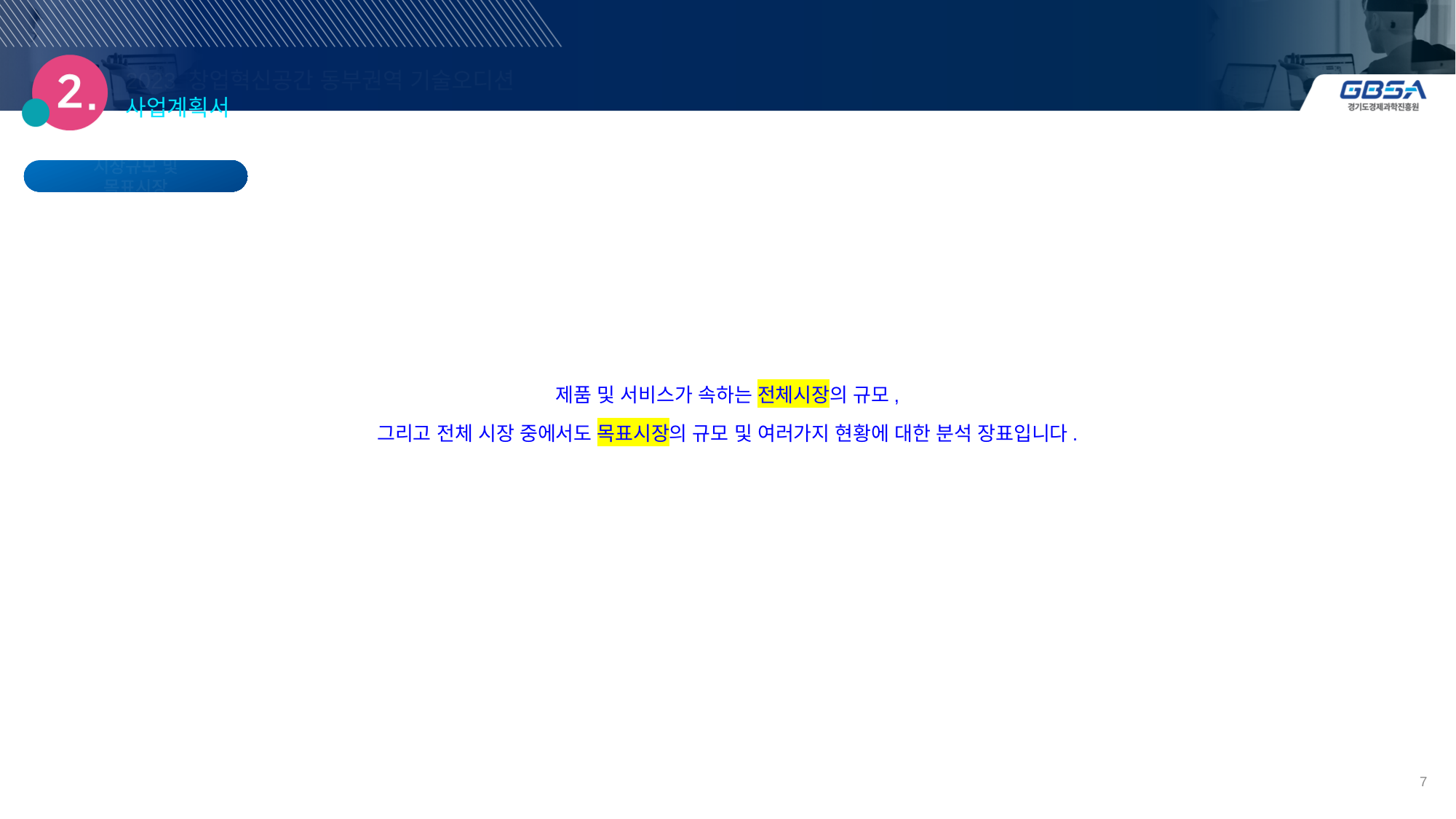

2023 창업혁신공간 동부권역 기술오디션 사업계획서
시장규모 및 목표시장

제품 및 서비스가 속하는 전체시장의 규모,
그리고 전체 시장 중에서도 목표시장의 규모 및 여러가지 현황에 대한 분석 장표입니다.
7